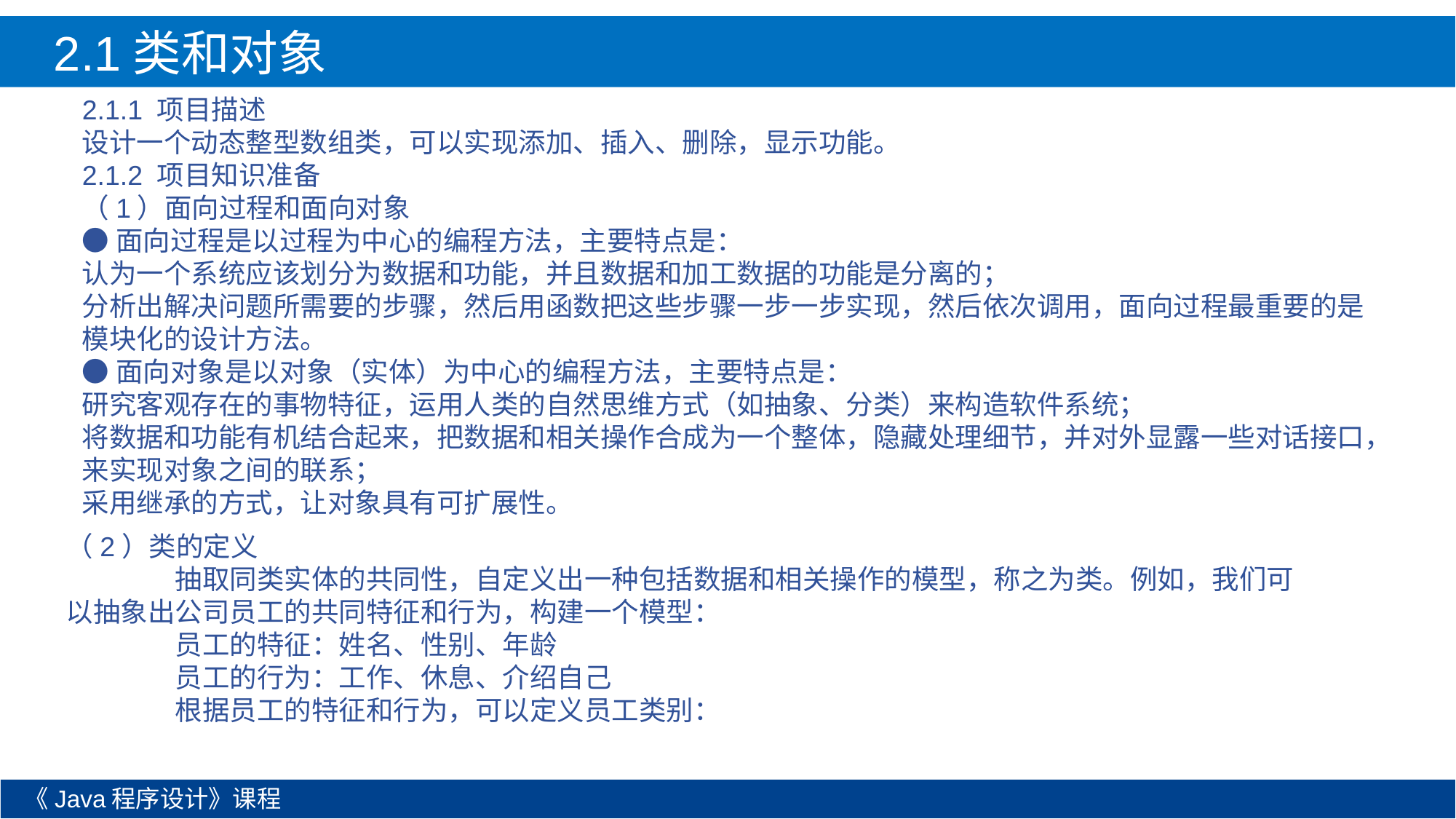

2.1类和对象
2.1.1 项目描述
设计一个动态整型数组类，可以实现添加、插入、删除，显示功能。
2.1.2 项目知识准备
（1）面向过程和面向对象
●面向过程是以过程为中心的编程方法，主要特点是：
认为一个系统应该划分为数据和功能，并且数据和加工数据的功能是分离的；
分析出解决问题所需要的步骤，然后用函数把这些步骤一步一步实现，然后依次调用，面向过程最重要的是模块化的设计方法。
●面向对象是以对象（实体）为中心的编程方法，主要特点是：
研究客观存在的事物特征，运用人类的自然思维方式（如抽象、分类）来构造软件系统；
将数据和功能有机结合起来，把数据和相关操作合成为一个整体，隐藏处理细节，并对外显露一些对话接口，来实现对象之间的联系；
采用继承的方式，让对象具有可扩展性。
（2）类的定义
	抽取同类实体的共同性，自定义出一种包括数据和相关操作的模型，称之为类。例如，我们可以抽象出公司员工的共同特征和行为，构建一个模型：
	员工的特征：姓名、性别、年龄
	员工的行为：工作、休息、介绍自己
	根据员工的特征和行为，可以定义员工类别：
《Java程序设计》课程